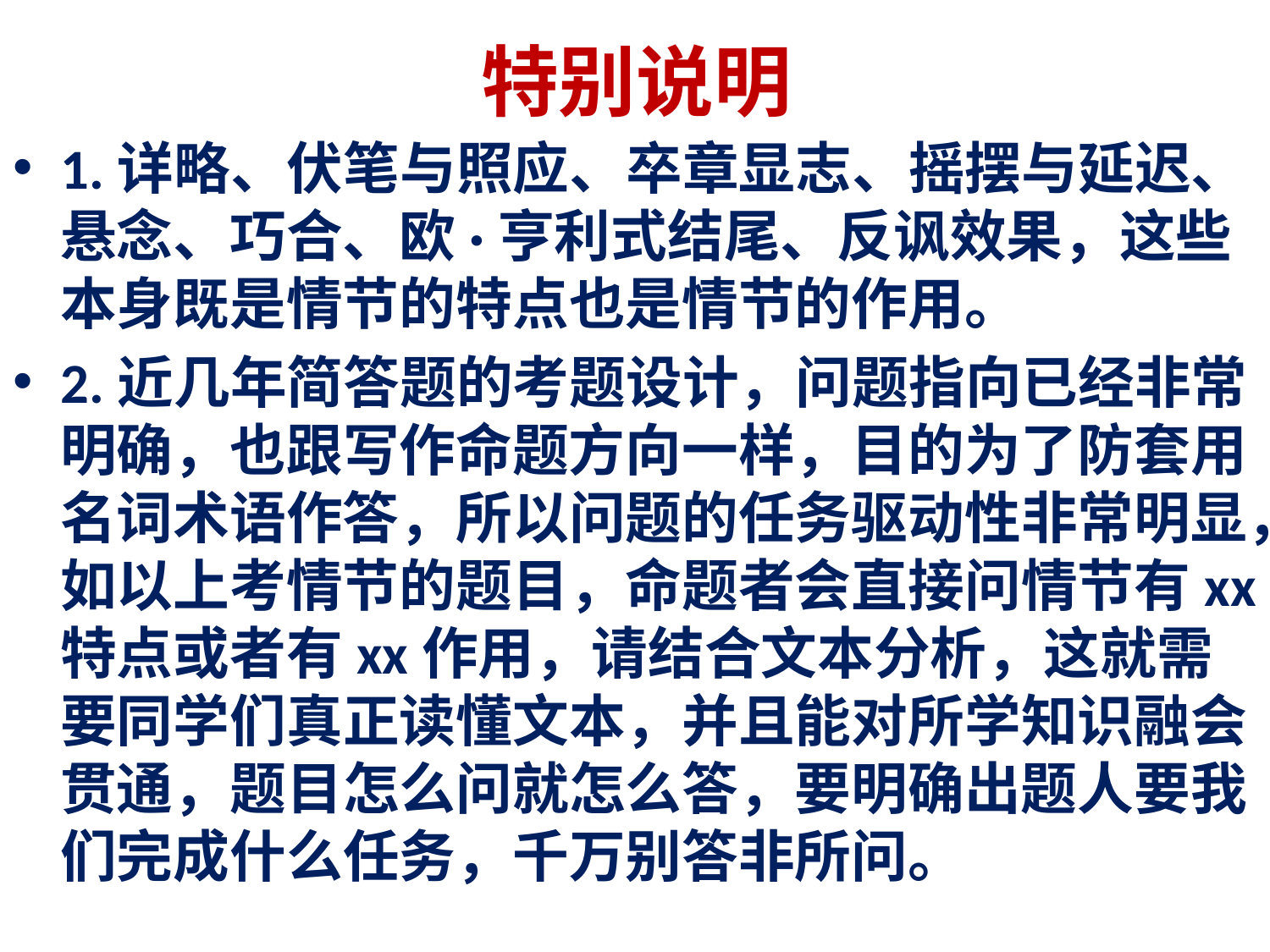

# 特别说明
1.详略、伏笔与照应、卒章显志、摇摆与延迟、悬念、巧合、欧·亨利式结尾、反讽效果，这些本身既是情节的特点也是情节的作用。
2.近几年简答题的考题设计，问题指向已经非常明确，也跟写作命题方向一样，目的为了防套用名词术语作答，所以问题的任务驱动性非常明显，如以上考情节的题目，命题者会直接问情节有xx特点或者有xx作用，请结合文本分析，这就需要同学们真正读懂文本，并且能对所学知识融会贯通，题目怎么问就怎么答，要明确出题人要我们完成什么任务，千万别答非所问。